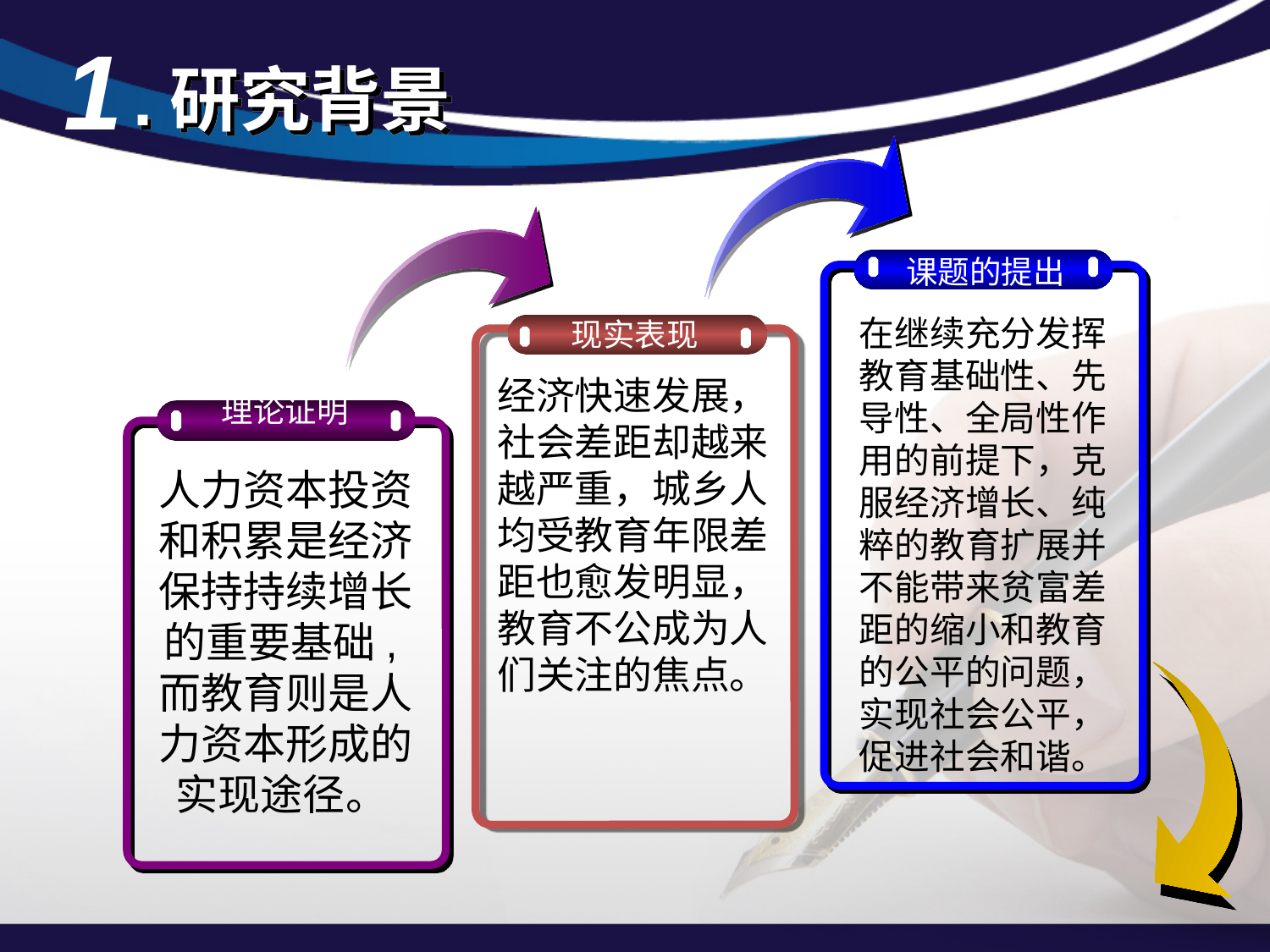

1
.研究背景

课题的提出

在继续充分发挥教育基础性、先导性、全局性作用的前提下，克服经济增长、纯粹的教育扩展并不能带来贫富差距的缩小和教育的公平的问题，实现社会公平，促进社会和谐。
现实表现

经济快速发展，社会差距却越来越严重，城乡人均受教育年限差距也愈发明显，教育不公成为人们关注的焦点。
理论证明

人力资本投资和积累是经济保持持续增长的重要基础,而教育则是人力资本形成的实现途径。